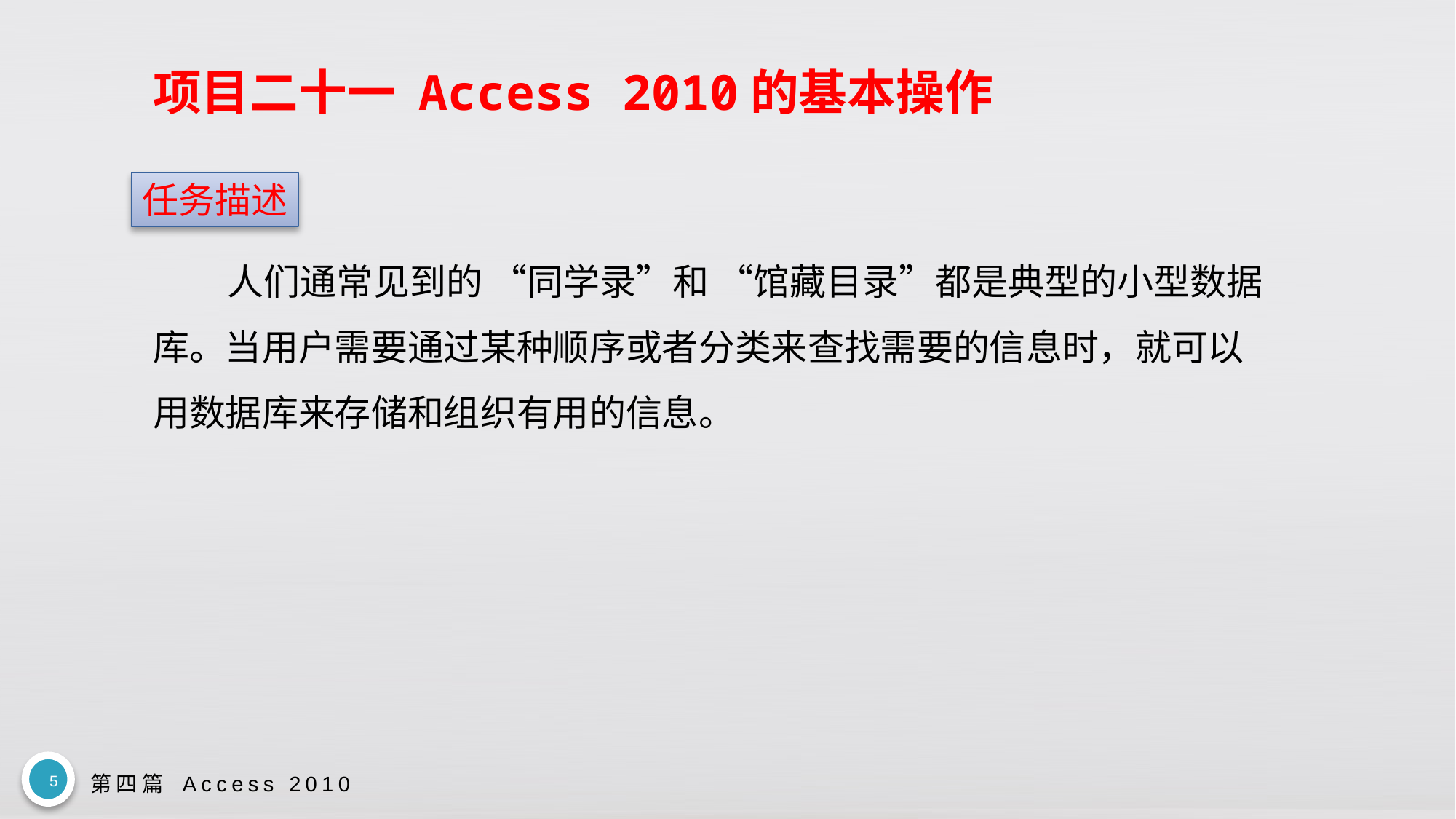

# 项目二十一 Access 2010的基本操作
任务描述
人们通常见到的 “同学录”和 “馆藏目录”都是典型的小型数据库。当用户需要通过某种顺序或者分类来查找需要的信息时，就可以用数据库来存储和组织有用的信息。
5